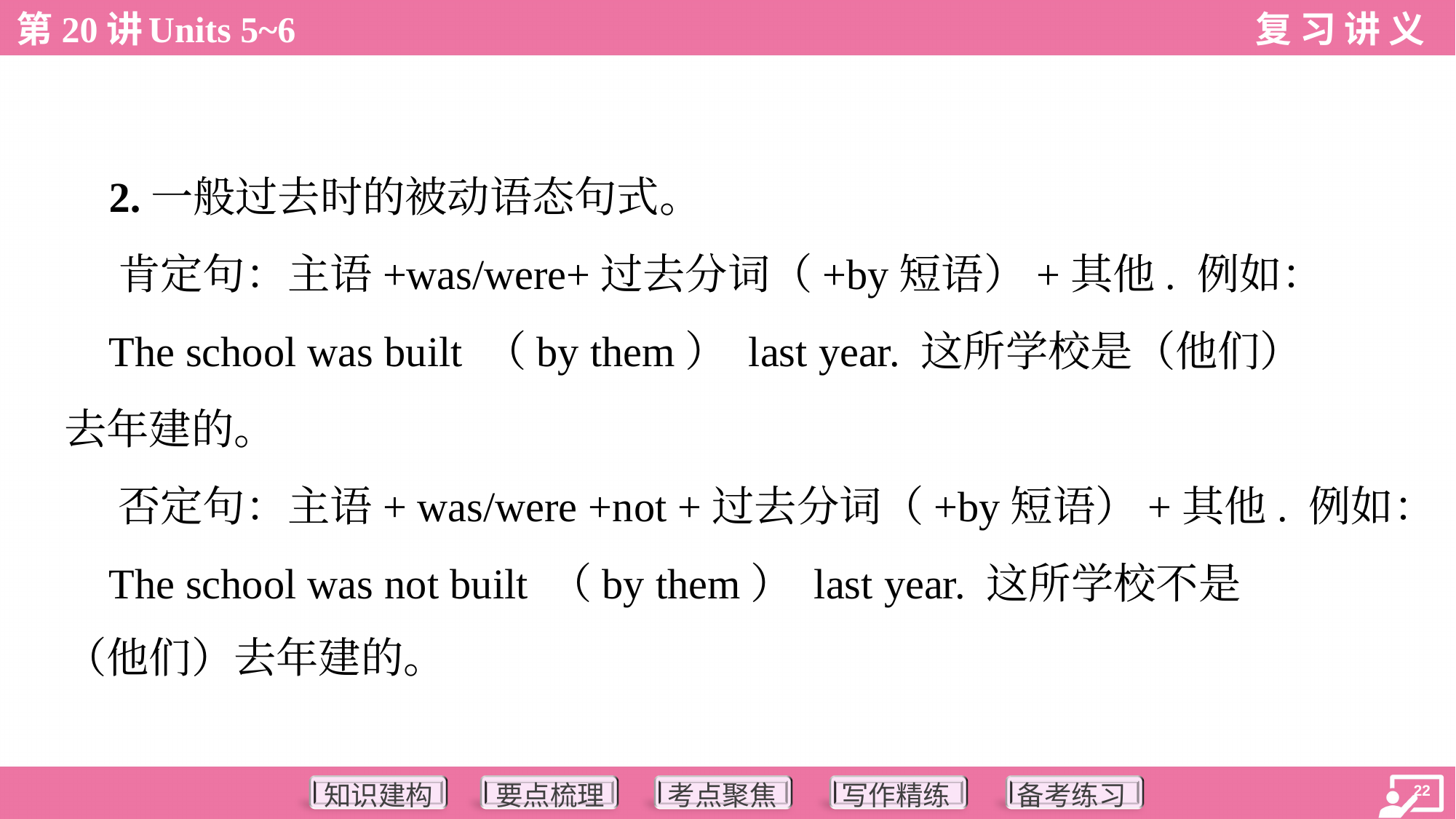

2.一般过去时的被动语态句式。
    肯定句：主语+was/were+过去分词（+by短语）+其他. 例如：
    The school was built （by them） last year. 这所学校是（他们）
去年建的。
    否定句：主语+ was/were +not +过去分词（+by短语）+其他. 例如：
    The school was not built （by them） last year. 这所学校不是
（他们）去年建的。